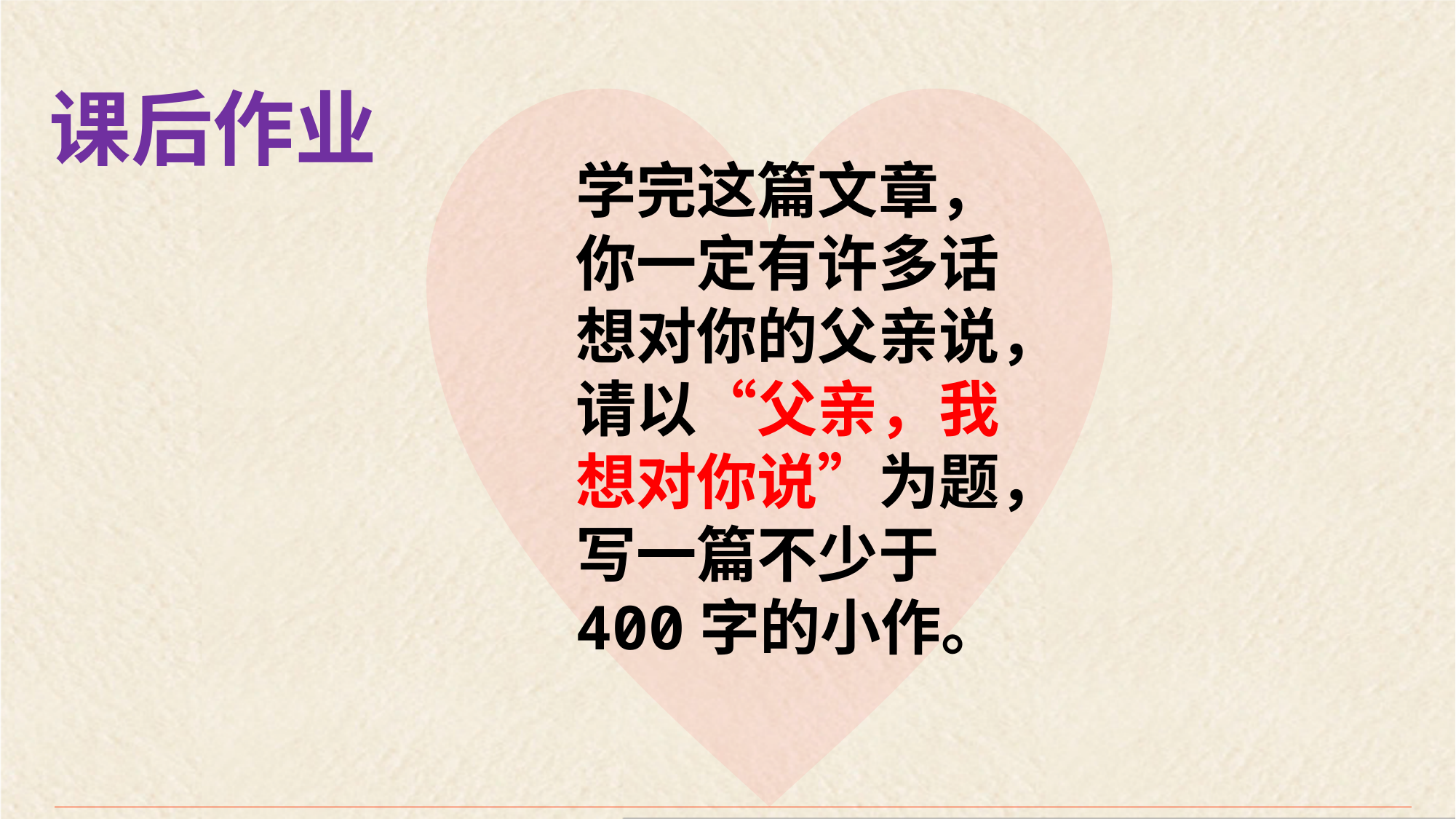

课后作业

学完这篇文章，你一定有许多话想对你的父亲说，请以“父亲，我想对你说”为题，写一篇不少于400字的小作。